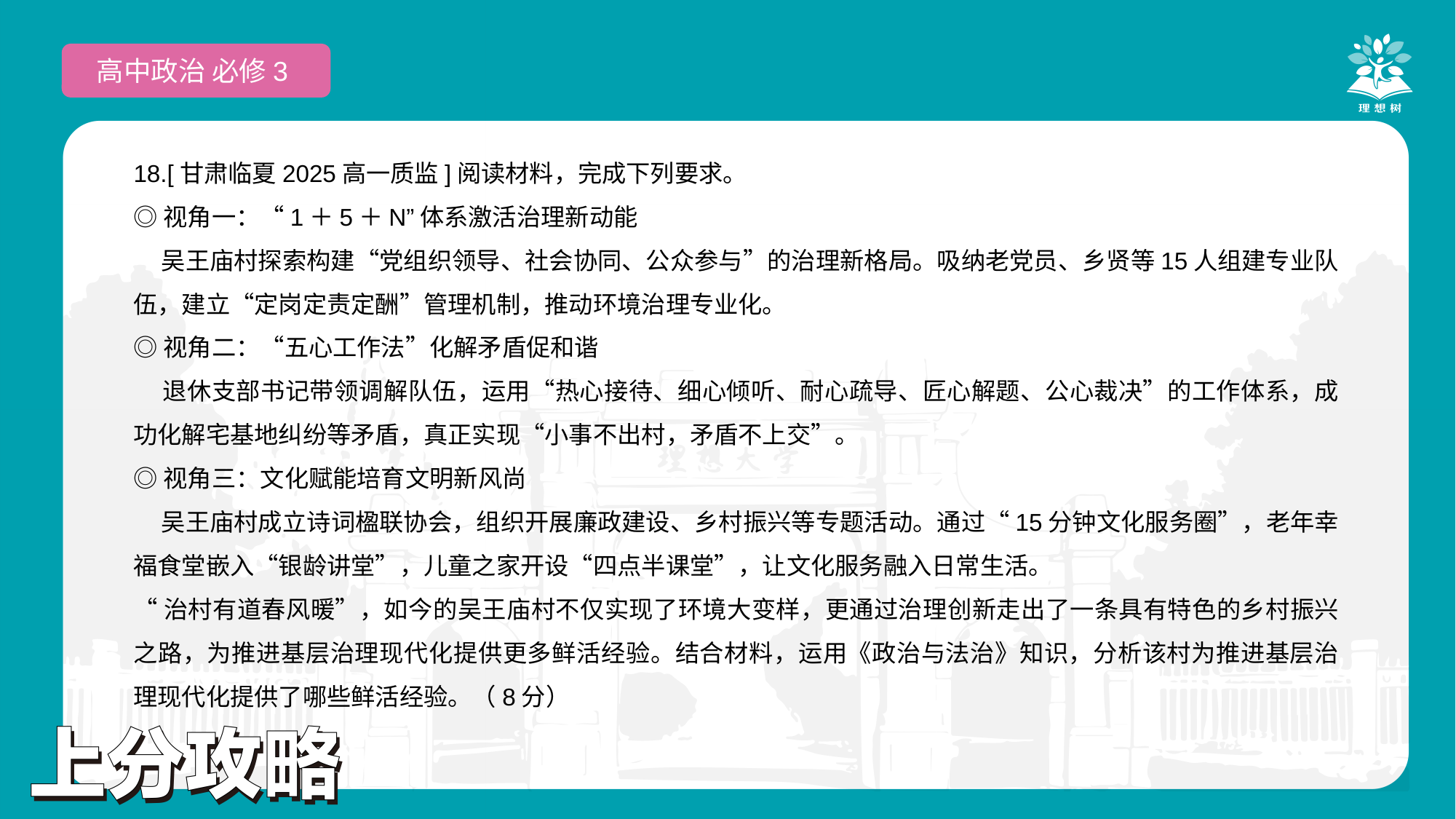

高中政治 必修3
18.[甘肃临夏2025高一质监]阅读材料，完成下列要求。
◎视角一：“1＋5＋N”体系激活治理新动能
    吴王庙村探索构建“党组织领导、社会协同、公众参与”的治理新格局。吸纳老党员、乡贤等15人组建专业队伍，建立“定岗定责定酬”管理机制，推动环境治理专业化。
◎视角二：“五心工作法”化解矛盾促和谐
    退休支部书记带领调解队伍，运用“热心接待、细心倾听、耐心疏导、匠心解题、公心裁决”的工作体系，成功化解宅基地纠纷等矛盾，真正实现“小事不出村，矛盾不上交”。
◎视角三：文化赋能培育文明新风尚
    吴王庙村成立诗词楹联协会，组织开展廉政建设、乡村振兴等专题活动。通过“15分钟文化服务圈”，老年幸福食堂嵌入“银龄讲堂”，儿童之家开设“四点半课堂”，让文化服务融入日常生活。
“治村有道春风暖”，如今的吴王庙村不仅实现了环境大变样，更通过治理创新走出了一条具有特色的乡村振兴之路，为推进基层治理现代化提供更多鲜活经验。结合材料，运用《政治与法治》知识，分析该村为推进基层治理现代化提供了哪些鲜活经验。（8分）